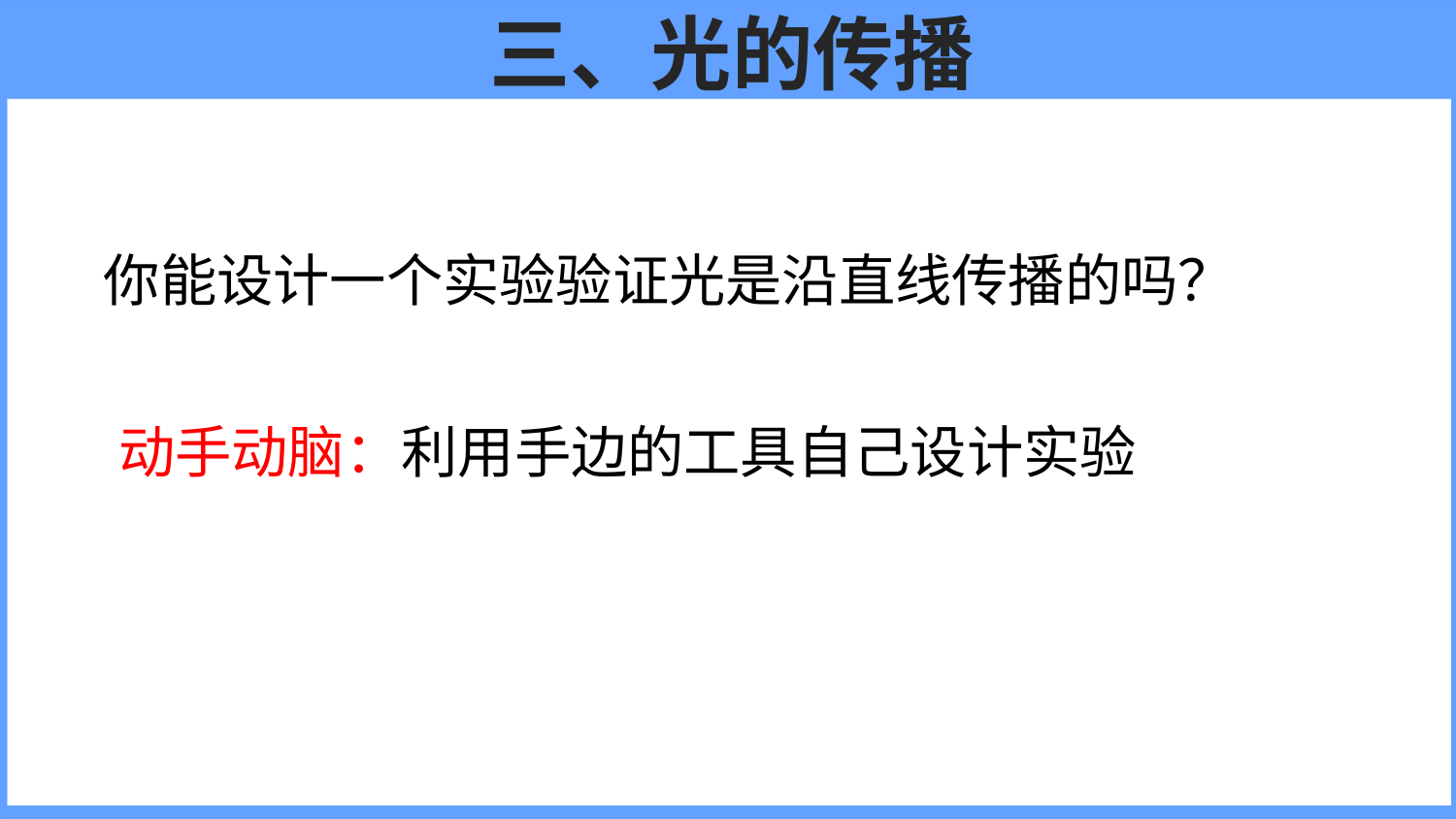

# 三、光的传播
你能设计一个实验验证光是沿直线传播的吗？
动手动脑：利用手边的工具自己设计实验